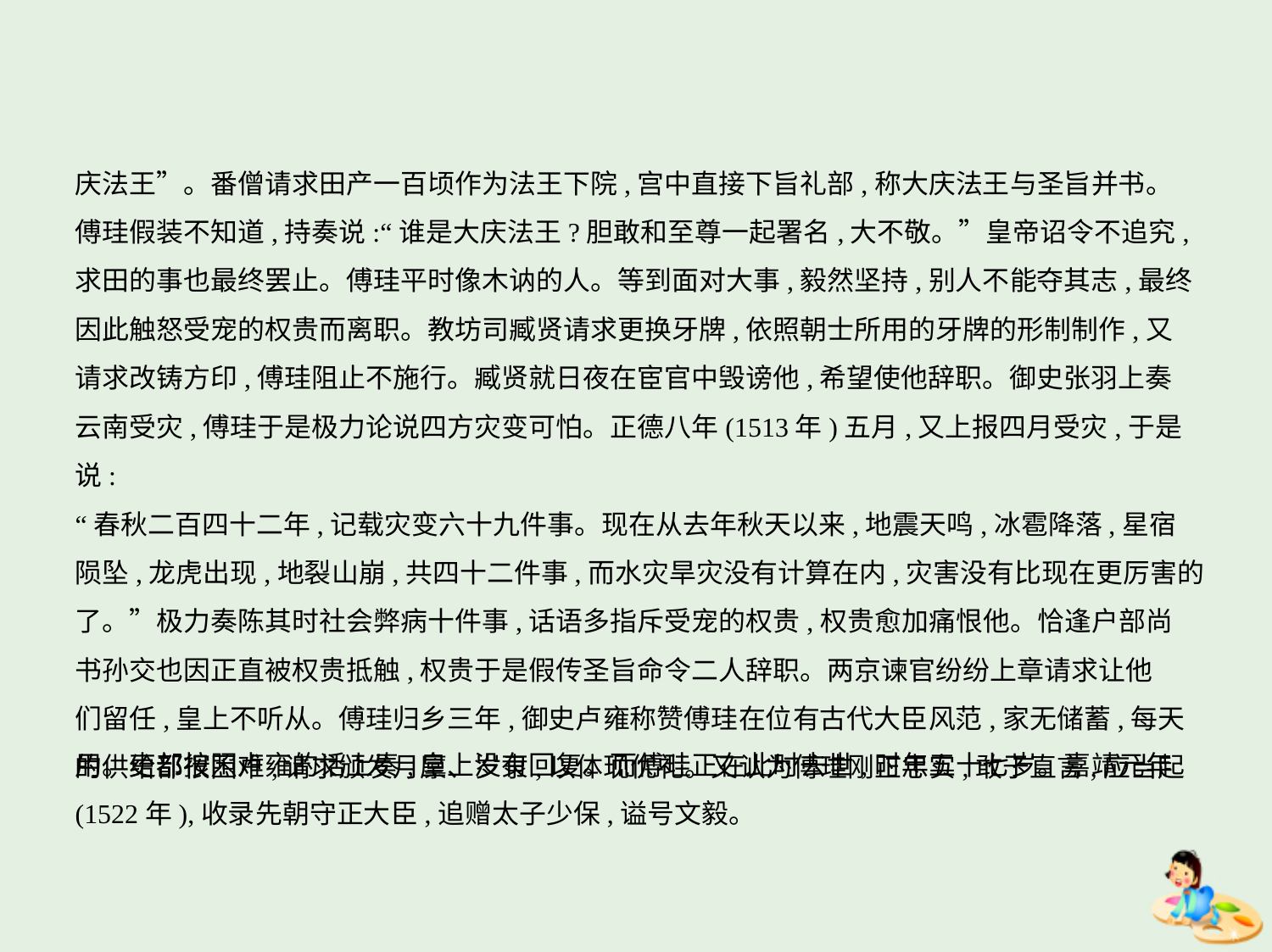

庆法王”。番僧请求田产一百顷作为法王下院,宫中直接下旨礼部,称大庆法王与圣旨并书。
傅珪假装不知道,持奏说:“谁是大庆法王?胆敢和至尊一起署名,大不敬。”皇帝诏令不追究,
求田的事也最终罢止。傅珪平时像木讷的人。等到面对大事,毅然坚持,别人不能夺其志,最终
因此触怒受宠的权贵而离职。教坊司臧贤请求更换牙牌,依照朝士所用的牙牌的形制制作,又
请求改铸方印,傅珪阻止不施行。臧贤就日夜在宦官中毁谤他,希望使他辞职。御史张羽上奏
云南受灾,傅珪于是极力论说四方灾变可怕。正德八年(1513年)五月,又上报四月受灾,于是说:
“春秋二百四十二年,记载灾变六十九件事。现在从去年秋天以来,地震天鸣,冰雹降落,星宿
陨坠,龙虎出现,地裂山崩,共四十二件事,而水灾旱灾没有计算在内,灾害没有比现在更厉害的
了。”极力奏陈其时社会弊病十件事,话语多指斥受宠的权贵,权贵愈加痛恨他。恰逢户部尚
书孙交也因正直被权贵抵触,权贵于是假传圣旨命令二人辞职。两京谏官纷纷上章请求让他
们留任,皇上不听从。傅珪归乡三年,御史卢雍称赞傅珪在位有古代大臣风范,家无储蓄,每天
的供给都很困难,请求颁发月廪、岁隶,以体现优礼。又认为傅珪刚正忠实,敢于直言,应当起
用。吏部按照卢雍的话上奏,皇上没有回复。而傅珪正在此时去世,时年五十七岁。嘉靖元年
(1522年),收录先朝守正大臣,追赠太子少保,谥号文毅。